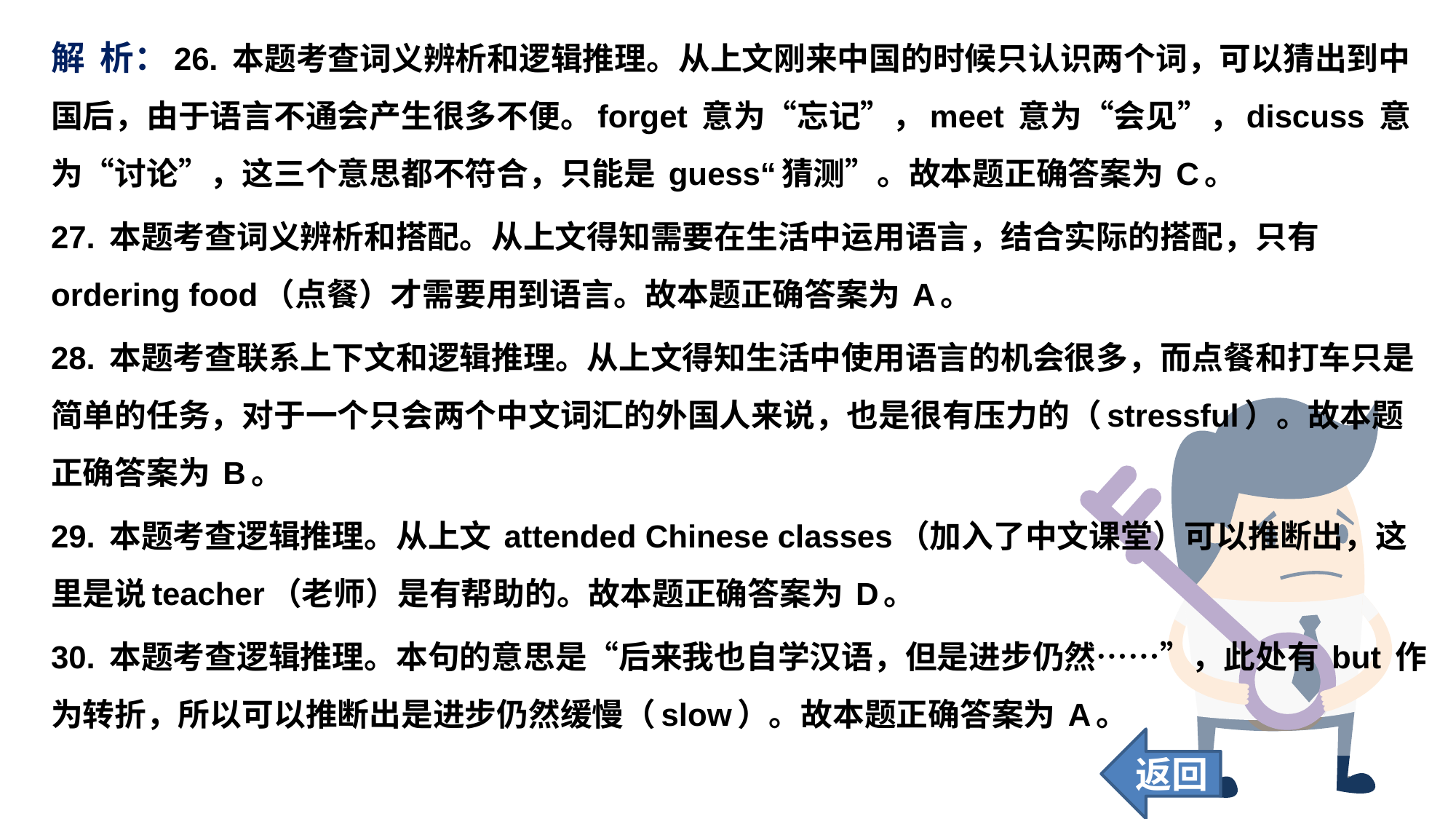

解  析：26. 本题考查词义辨析和逻辑推理。从上文刚来中国的时候只认识两个词，可以猜出到中国后，由于语言不通会产生很多不便。forget 意为“忘记”，meet 意为“会见”，discuss 意为“讨论”，这三个意思都不符合，只能是 guess“猜测”。故本题正确答案为 C。
27. 本题考查词义辨析和搭配。从上文得知需要在生活中运用语言，结合实际的搭配，只有ordering food（点餐）才需要用到语言。故本题正确答案为 A。
28. 本题考查联系上下文和逻辑推理。从上文得知生活中使用语言的机会很多，而点餐和打车只是简单的任务，对于一个只会两个中文词汇的外国人来说，也是很有压力的（stressful）。故本题正确答案为 B。
29. 本题考查逻辑推理。从上文 attended Chinese classes（加入了中文课堂）可以推断出，这里是说teacher（老师）是有帮助的。故本题正确答案为 D。
30. 本题考查逻辑推理。本句的意思是“后来我也自学汉语，但是进步仍然……”，此处有 but 作为转折，所以可以推断出是进步仍然缓慢（slow）。故本题正确答案为 A。

返回
104